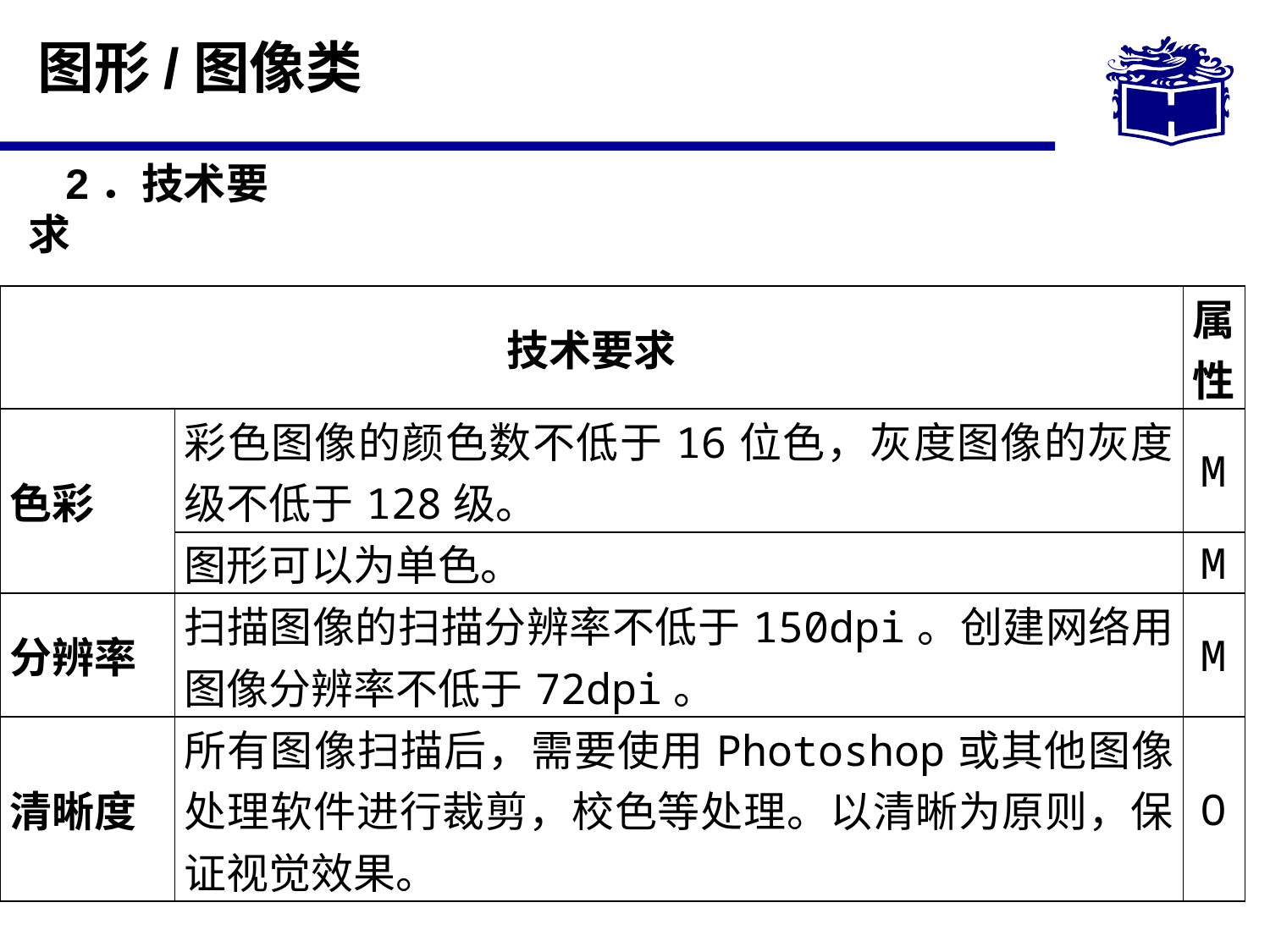

# 图形/图像类
2．技术要求
| 技术要求 |  | 属性 |
| --- | --- | --- |
| 色彩 | 彩色图像的颜色数不低于16位色，灰度图像的灰度级不低于128级。 | M |
|  | 图形可以为单色。 | M |
| 分辨率 | 扫描图像的扫描分辨率不低于150dpi。创建网络用图像分辨率不低于72dpi。 | M |
| 清晰度 | 所有图像扫描后，需要使用Photoshop或其他图像处理软件进行裁剪，校色等处理。以清晰为原则，保证视觉效果。 | O |